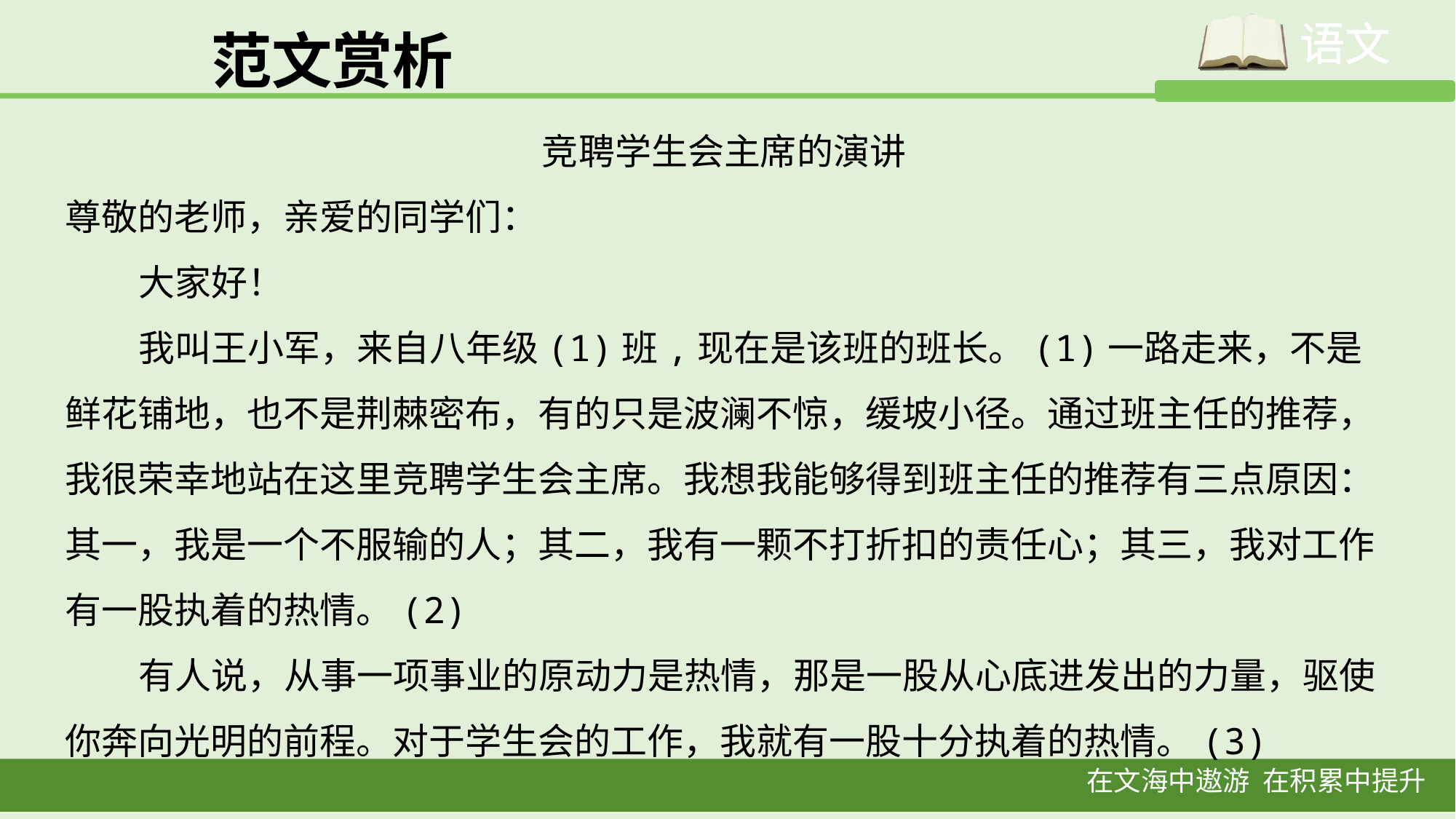

范文赏析
竞聘学生会主席的演讲
尊敬的老师，亲爱的同学们：
大家好！
我叫王小军，来自八年级(1)班,现在是该班的班长。(1)一路走来，不是鲜花铺地，也不是荆棘密布，有的只是波澜不惊，缓坡小径。通过班主任的推荐，我很荣幸地站在这里竞聘学生会主席。我想我能够得到班主任的推荐有三点原因：其一，我是一个不服输的人；其二，我有一颗不打折扣的责任心；其三，我对工作有一股执着的热情。(2)
有人说，从事一项事业的原动力是热情，那是一股从心底进发出的力量，驱使你奔向光明的前程。对于学生会的工作，我就有一股十分执着的热情。(3)